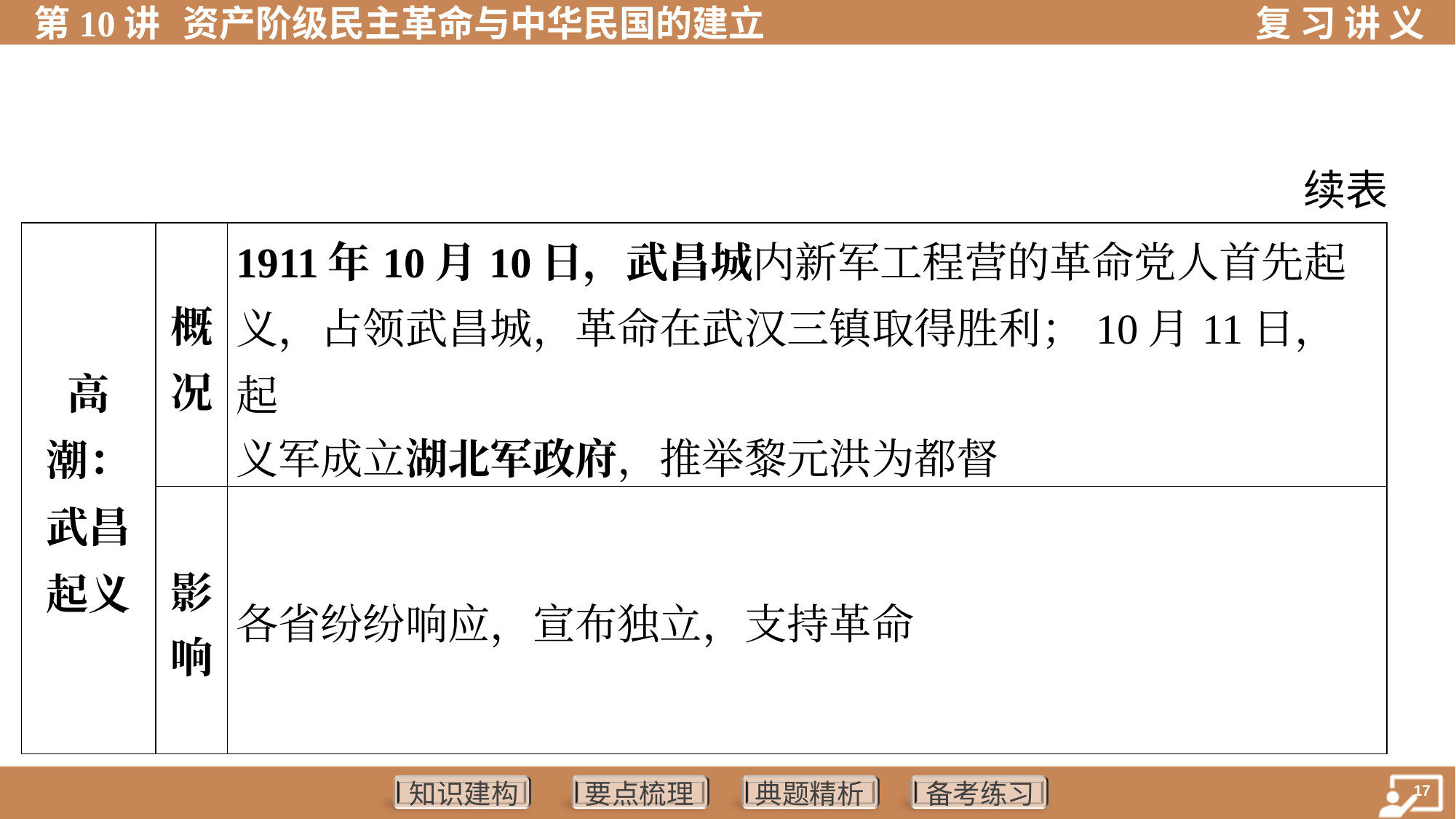

续表
| 高潮： 武昌 起义 | 概况 | 1911年10月10日，武昌城内新军工程营的革命党人首先起 义，占领武昌城，革命在武汉三镇取得胜利；10月11日，起 义军成立湖北军政府，推举黎元洪为都督 |
| --- | --- | --- |
|  | 影响 | 各省纷纷响应，宣布独立，支持革命 |